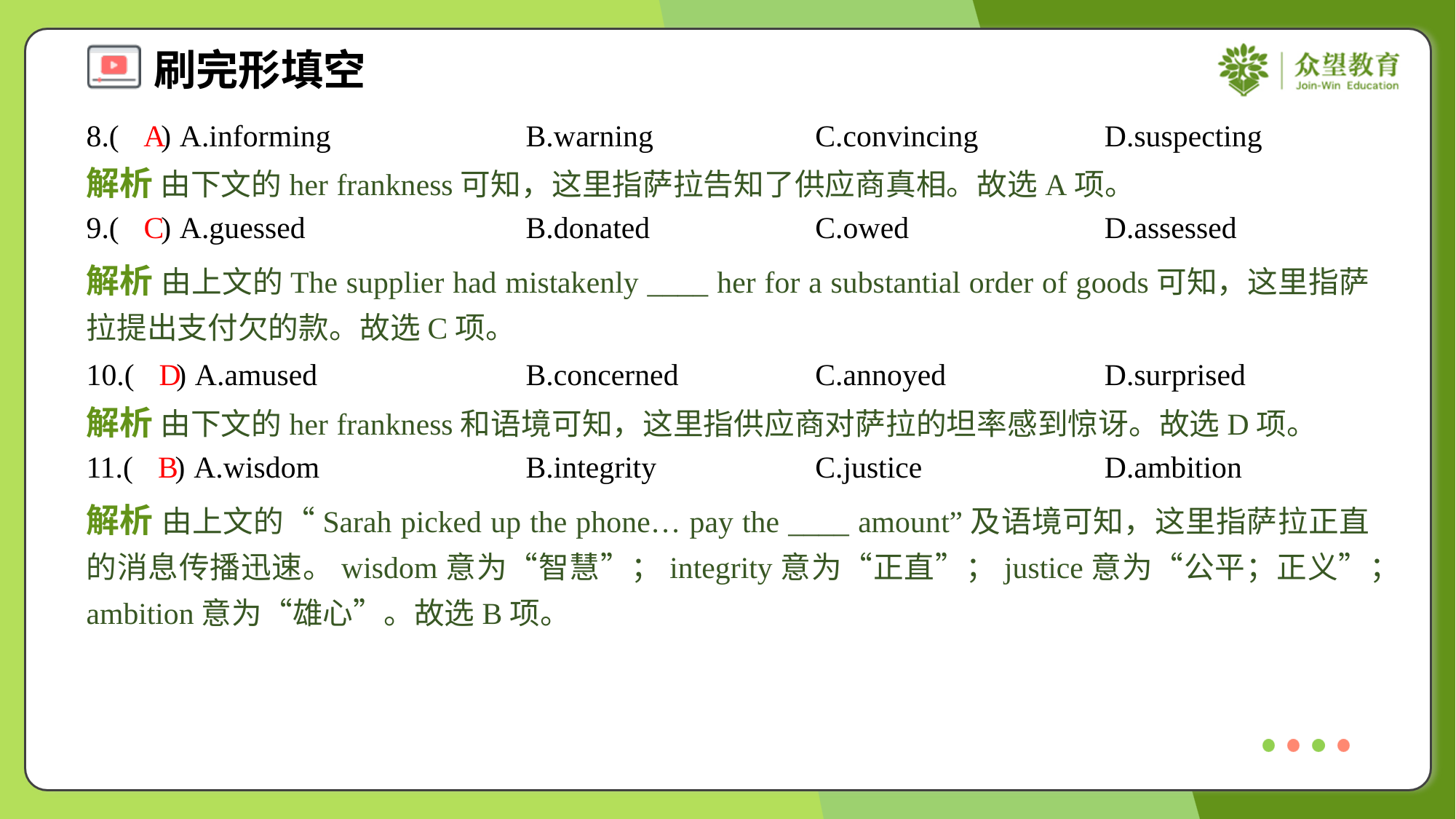

8.(     ) A.informing	B.warning	C.convincing	D.suspecting
A
解析 由下文的her frankness可知，这里指萨拉告知了供应商真相。故选A项。
9.(     ) A.guessed	B.donated	C.owed	D.assessed
C
解析 由上文的The supplier had mistakenly ____ her for a substantial order of goods可知，这里指萨拉提出支付欠的款。故选C项。
10.(     ) A.amused	B.concerned	C.annoyed	D.surprised
D
解析 由下文的her frankness和语境可知，这里指供应商对萨拉的坦率感到惊讶。故选D项。
11.(     ) A.wisdom	B.integrity	C.justice	D.ambition
B
解析 由上文的“Sarah picked up the phone… pay the ____ amount”及语境可知，这里指萨拉正直的消息传播迅速。wisdom意为“智慧”；integrity意为“正直”；justice意为“公平；正义”；ambition意为“雄心”。故选B项。